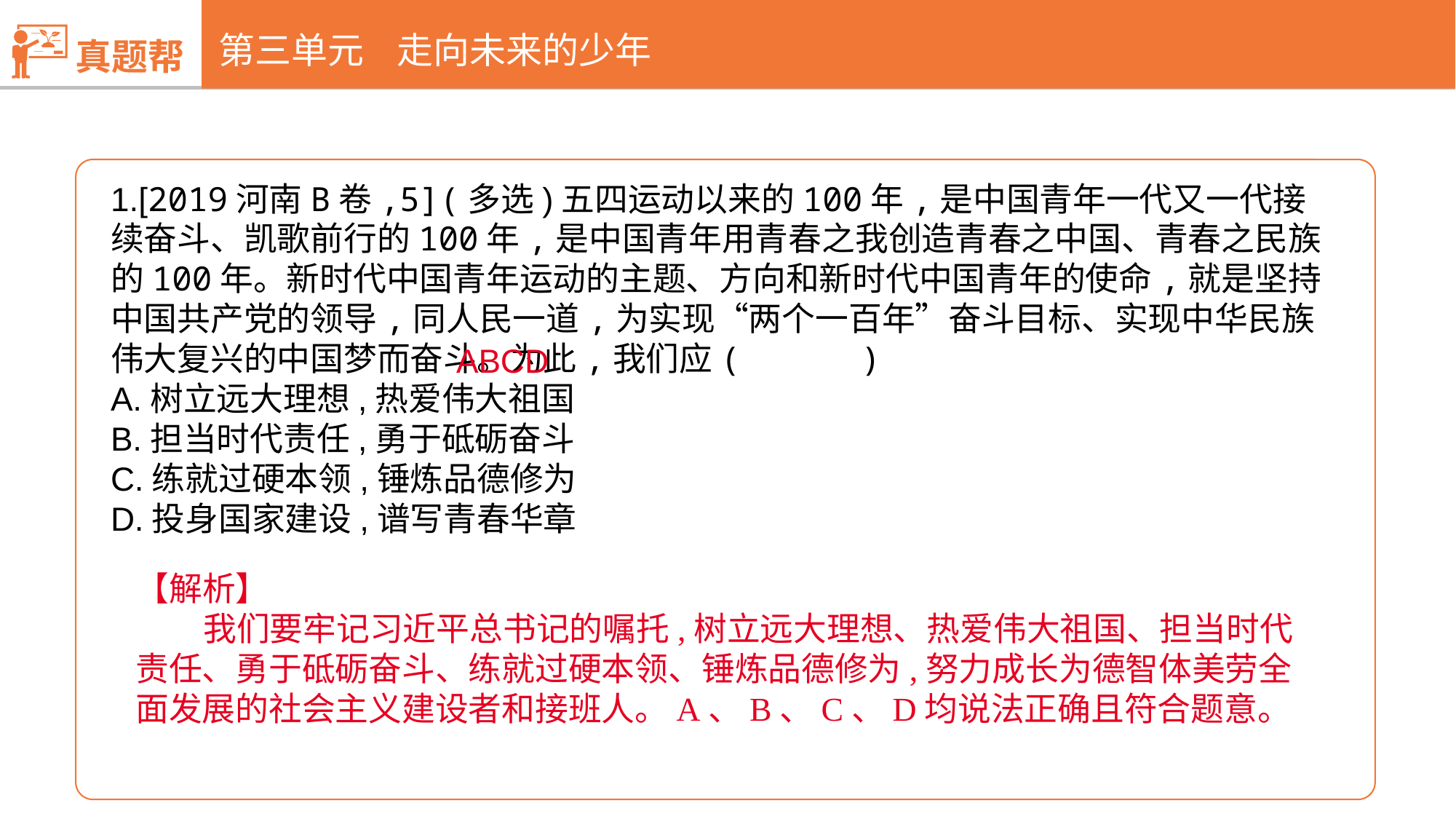

真题帮

第三单元    走向未来的少年

1.[2019河南B卷,5](多选)五四运动以来的100年,是中国青年一代又一代接续奋斗、凯歌前行的100年,是中国青年用青春之我创造青春之中国、青春之民族的100年。新时代中国青年运动的主题、方向和新时代中国青年的使命,就是坚持中国共产党的领导,同人民一道,为实现“两个一百年”奋斗目标、实现中华民族伟大复兴的中国梦而奋斗。为此,我们应(      )
A.树立远大理想,热爱伟大祖国
B.担当时代责任,勇于砥砺奋斗
C.练就过硬本领,锤炼品德修为
D.投身国家建设,谱写青春华章
 ABCD

【解析】
        我们要牢记习近平总书记的嘱托,树立远大理想、热爱伟大祖国、担当时代责任、勇于砥砺奋斗、练就过硬本领、锤炼品德修为,努力成长为德智体美劳全面发展的社会主义建设者和接班人。A、B、C、D均说法正确且符合题意。